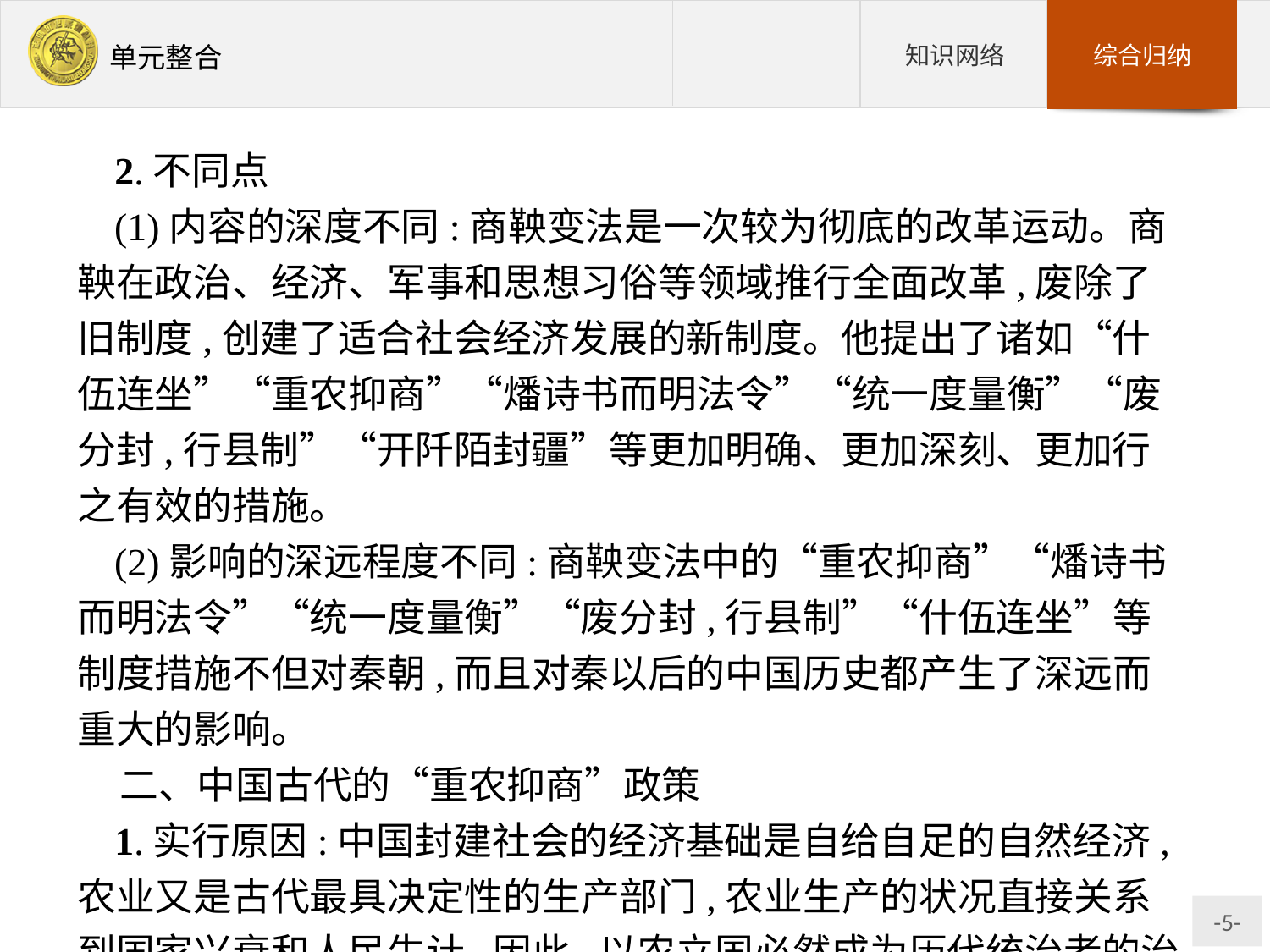

2.不同点
(1)内容的深度不同:商鞅变法是一次较为彻底的改革运动。商鞅在政治、经济、军事和思想习俗等领域推行全面改革,废除了旧制度,创建了适合社会经济发展的新制度。他提出了诸如“什伍连坐”“重农抑商”“燔诗书而明法令”“统一度量衡”“废分封,行县制”“开阡陌封疆”等更加明确、更加深刻、更加行之有效的措施。
(2)影响的深远程度不同:商鞅变法中的“重农抑商”“燔诗书而明法令”“统一度量衡”“废分封,行县制”“什伍连坐”等制度措施不但对秦朝,而且对秦以后的中国历史都产生了深远而重大的影响。
二、中国古代的“重农抑商”政策
1.实行原因:中国封建社会的经济基础是自给自足的自然经济,农业又是古代最具决定性的生产部门,农业生产的状况直接关系到国家兴衰和人民生计,因此,以农立国必然成为历代统治者的治国纲领。